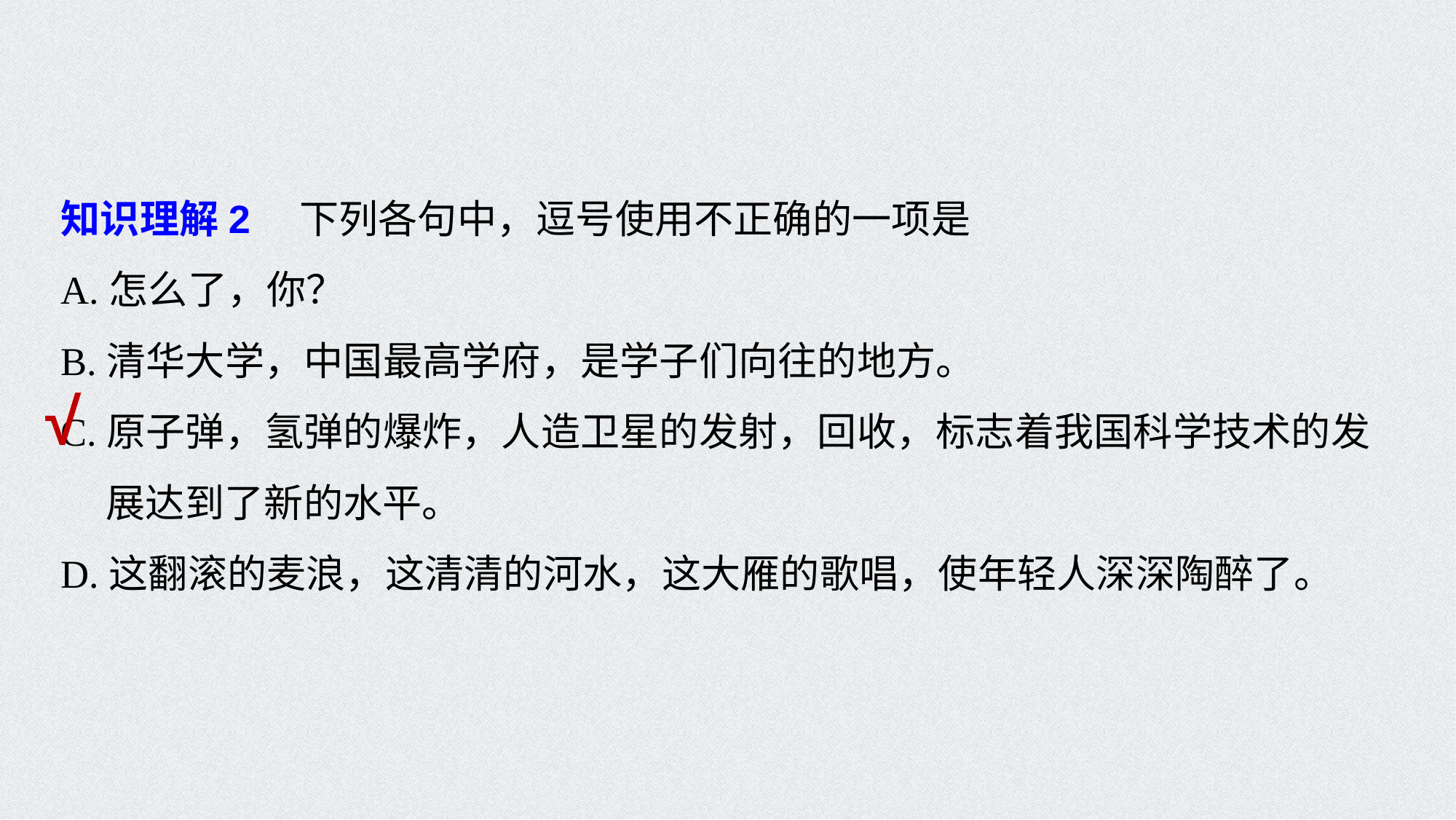

知识理解2　下列各句中，逗号使用不正确的一项是
A.怎么了，你？
B.清华大学，中国最高学府，是学子们向往的地方。
C.原子弹，氢弹的爆炸，人造卫星的发射，回收，标志着我国科学技术的发
    展达到了新的水平。
D.这翻滚的麦浪，这清清的河水，这大雁的歌唱，使年轻人深深陶醉了。
√